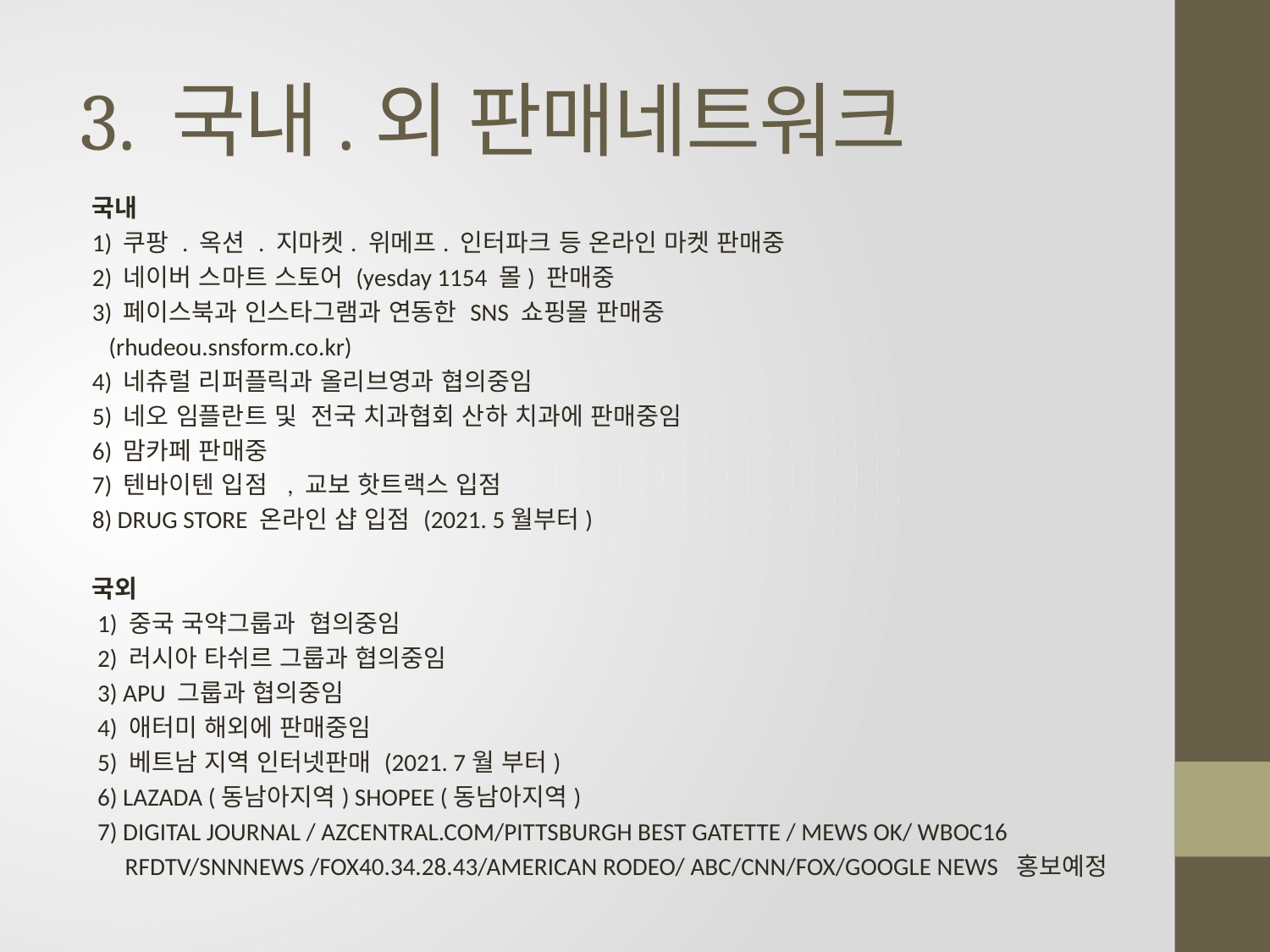

# 3. 국내.외 판매네트워크
국내
1) 쿠팡 . 옥션 . 지마켓. 위메프. 인터파크 등 온라인 마켓 판매중
2) 네이버 스마트 스토어 (yesday 1154 몰) 판매중
3) 페이스북과 인스타그램과 연동한 SNS 쇼핑몰 판매중
   (rhudeou.snsform.co.kr)
4) 네츄럴 리퍼플릭과 올리브영과 협의중임
5) 네오 임플란트 및  전국 치과협회 산하 치과에 판매중임
6) 맘카페 판매중
7) 텐바이텐 입점  , 교보 핫트랙스 입점
8) DRUG STORE 온라인 샵 입점 (2021. 5월부터)

국외
 1) 중국 국약그룹과  협의중임
 2) 러시아 타쉬르 그룹과 협의중임
 3) APU 그룹과 협의중임
 4) 애터미 해외에 판매중임
 5) 베트남 지역 인터넷판매 (2021. 7월 부터)
 6) LAZADA (동남아지역) SHOPEE (동남아지역)
 7) DIGITAL JOURNAL / AZCENTRAL.COM/PITTSBURGH BEST GATETTE / MEWS OK/ WBOC16
      RFDTV/SNNNEWS /FOX40.34.28.43/AMERICAN RODEO/ ABC/CNN/FOX/GOOGLE NEWS  홍보예정